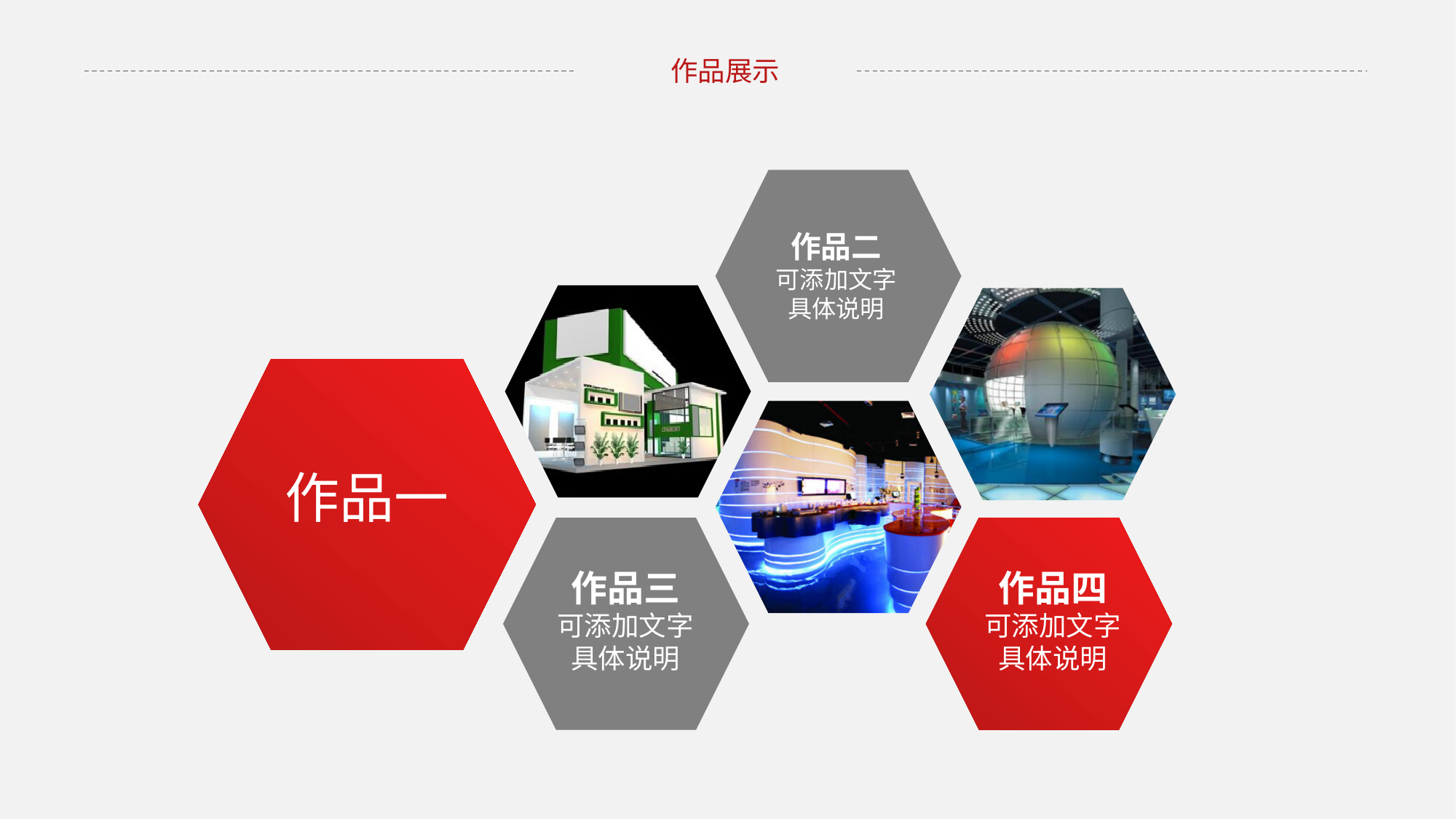

作品展示

作品二
可添加文字
具体说明

作品一

作品三
可添加文字
具体说明

作品四
可添加文字
具体说明